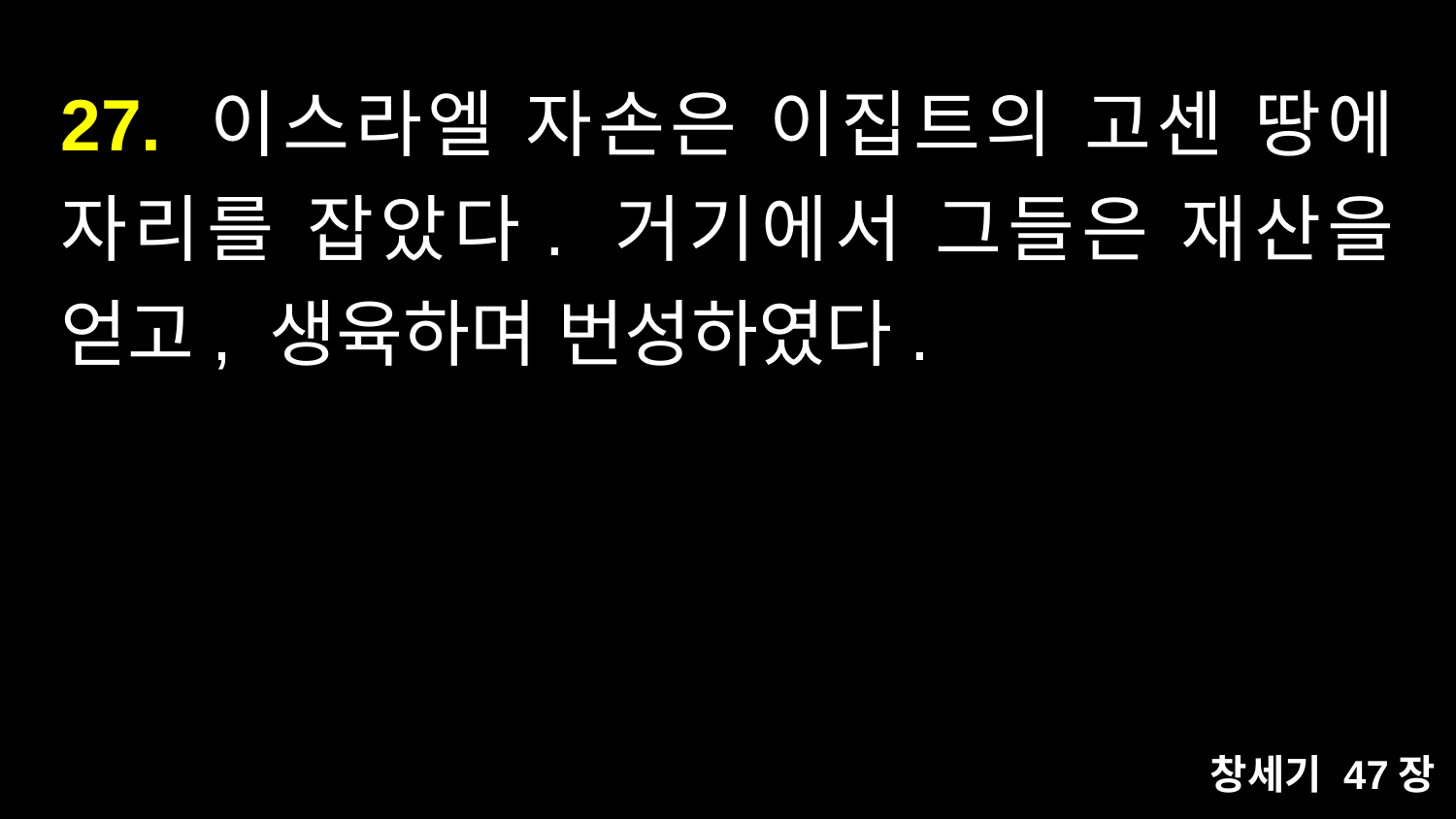

# 27. 이스라엘 자손은 이집트의 고센 땅에 자리를 잡았다. 거기에서 그들은 재산을 얻고, 생육하며 번성하였다.
창세기 47장